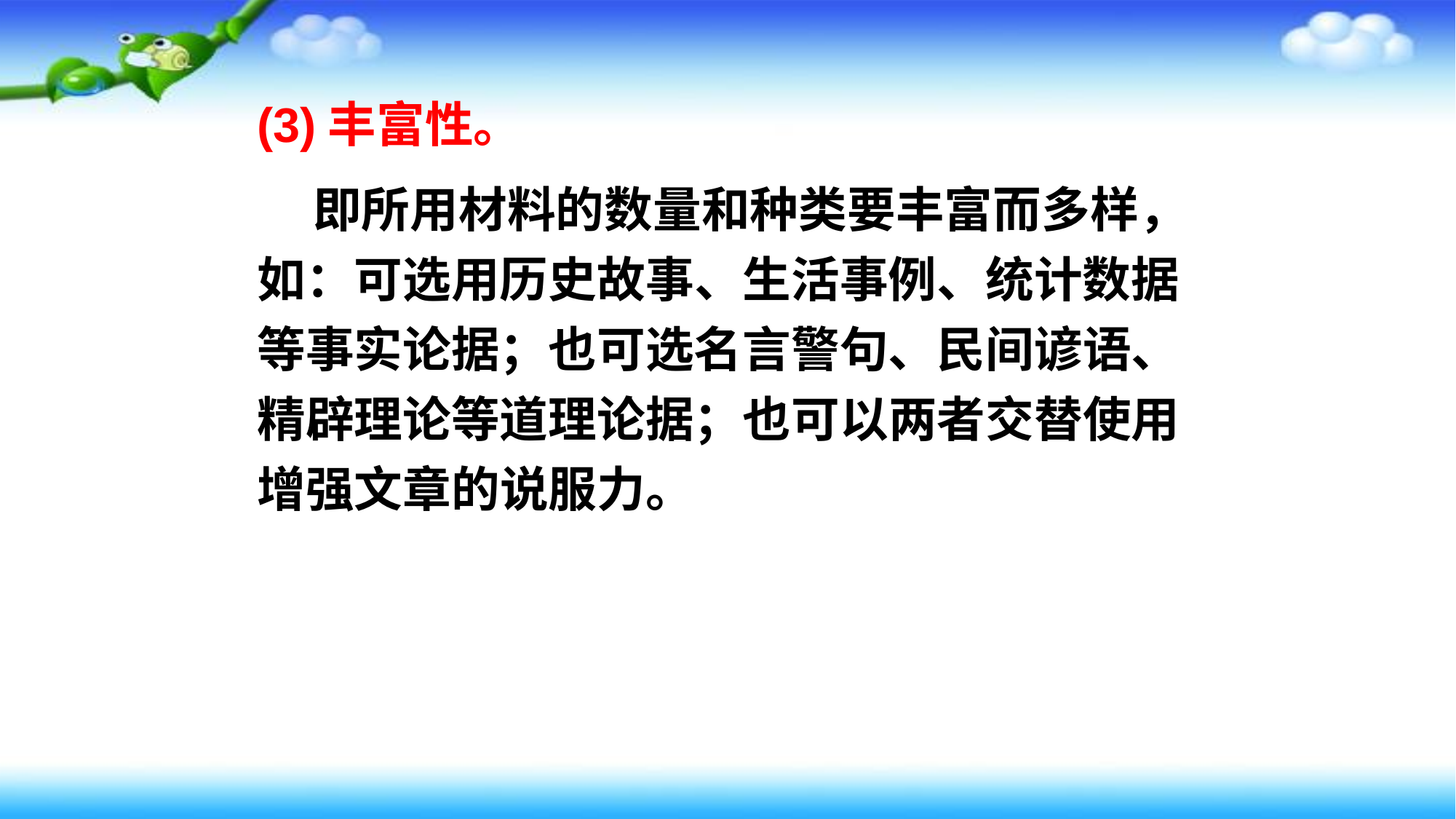

(3)丰富性。
    即所用材料的数量和种类要丰富而多样，如：可选用历史故事、生活事例、统计数据等事实论据；也可选名言警句、民间谚语、精辟理论等道理论据；也可以两者交替使用增强文章的说服力。